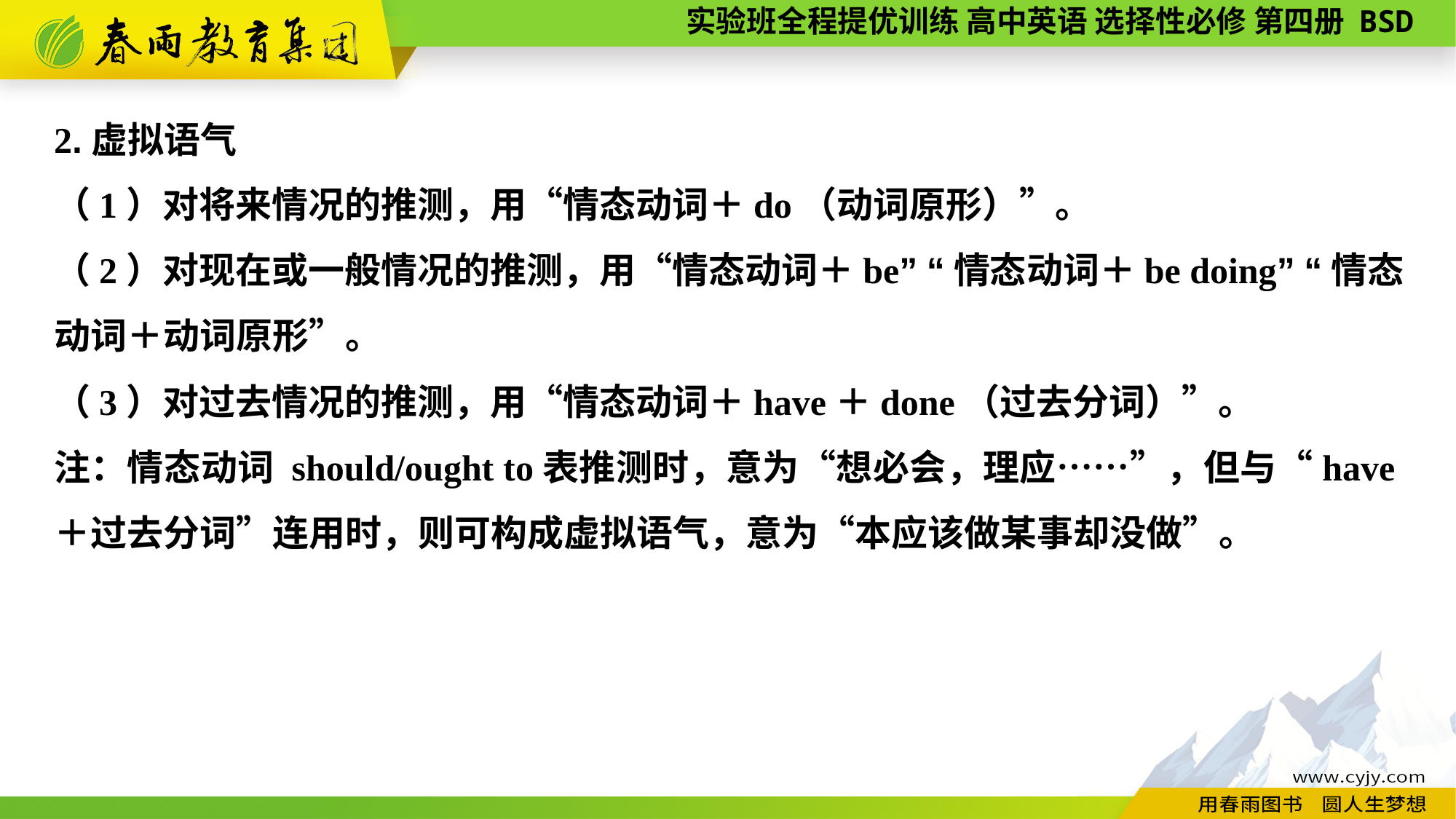

2.虚拟语气
（1）对将来情况的推测，用“情态动词＋do（动词原形）”。
（2）对现在或一般情况的推测，用“情态动词＋be” “情态动词＋be doing” “情态动词＋动词原形”。
（3）对过去情况的推测，用“情态动词＋have＋done（过去分词）”。
注：情态动词 should/ought to表推测时，意为“想必会，理应……”，但与“have＋过去分词”连用时，则可构成虚拟语气，意为“本应该做某事却没做”。